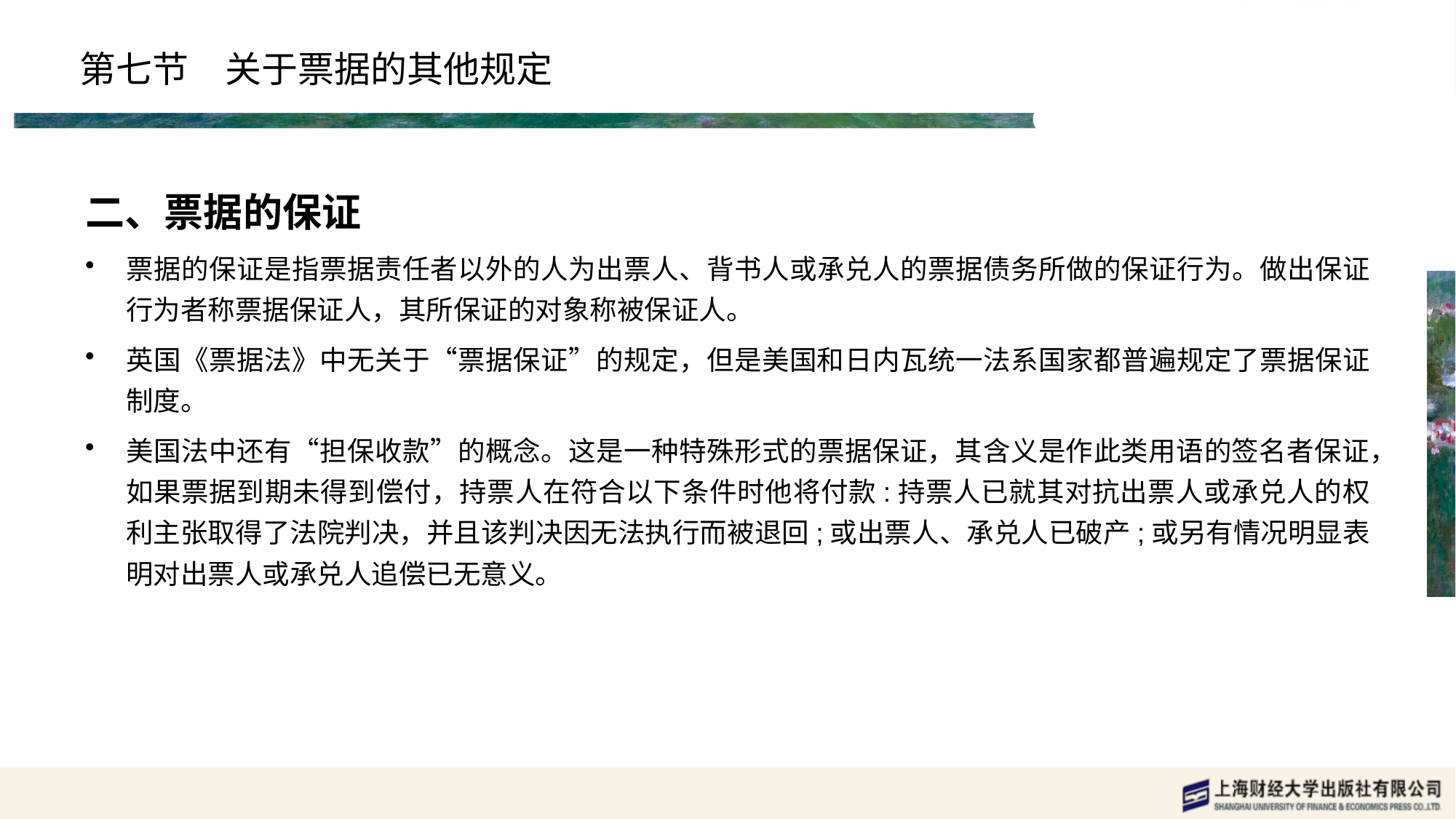

# 第七节　关于票据的其他规定
二、票据的保证
票据的保证是指票据责任者以外的人为出票人、背书人或承兑人的票据债务所做的保证行为。做出保证行为者称票据保证人，其所保证的对象称被保证人。
英国《票据法》中无关于“票据保证”的规定，但是美国和日内瓦统一法系国家都普遍规定了票据保证制度。
美国法中还有“担保收款”的概念。这是一种特殊形式的票据保证，其含义是作此类用语的签名者保证，如果票据到期未得到偿付，持票人在符合以下条件时他将付款:持票人已就其对抗出票人或承兑人的权利主张取得了法院判决，并且该判决因无法执行而被退回;或出票人、承兑人已破产;或另有情况明显表明对出票人或承兑人追偿已无意义。